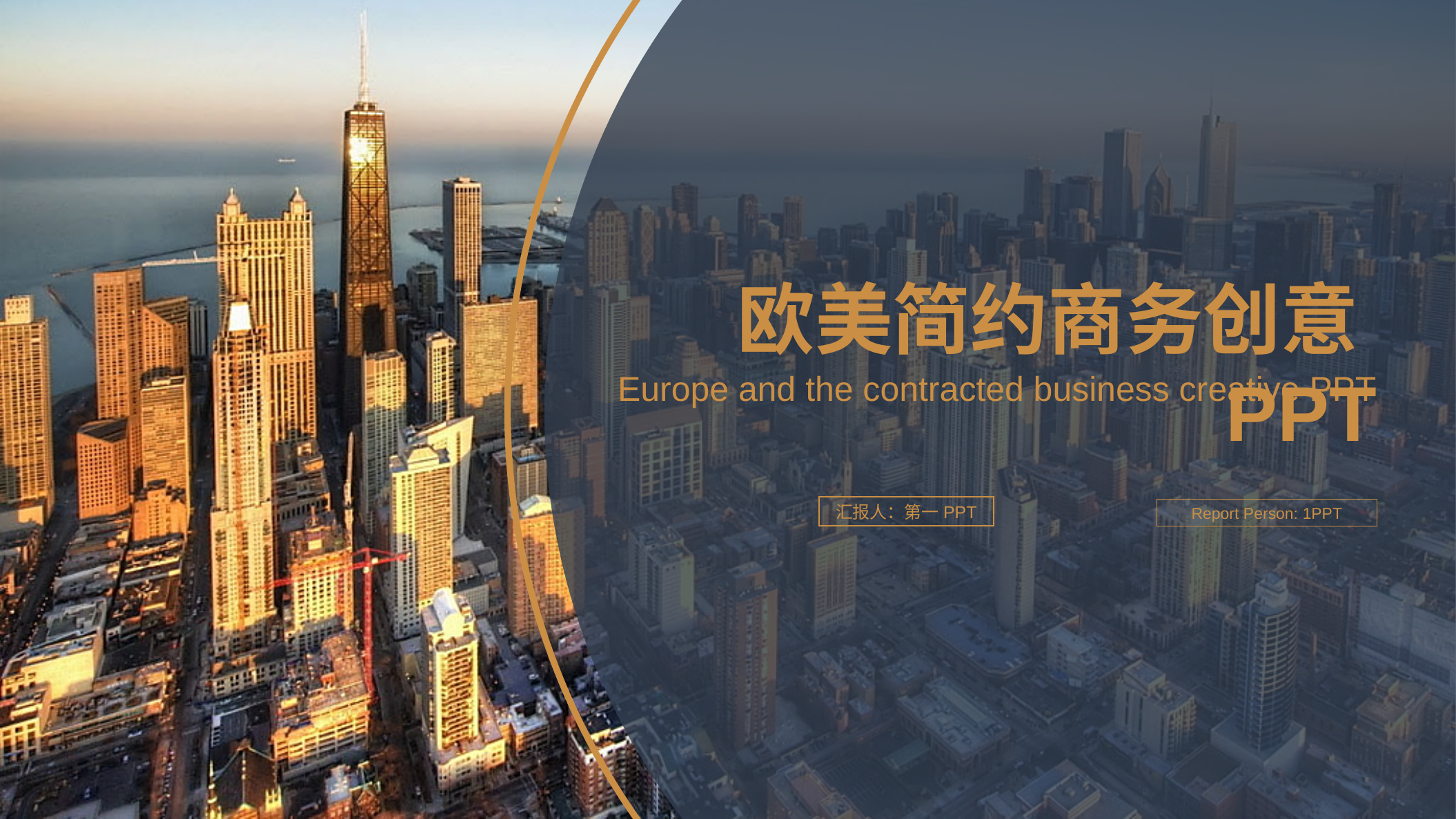

欧美简约商务创意PPT
Europe and the contracted business creative PPT
汇报人：第一PPT
Report Person: 1PPT